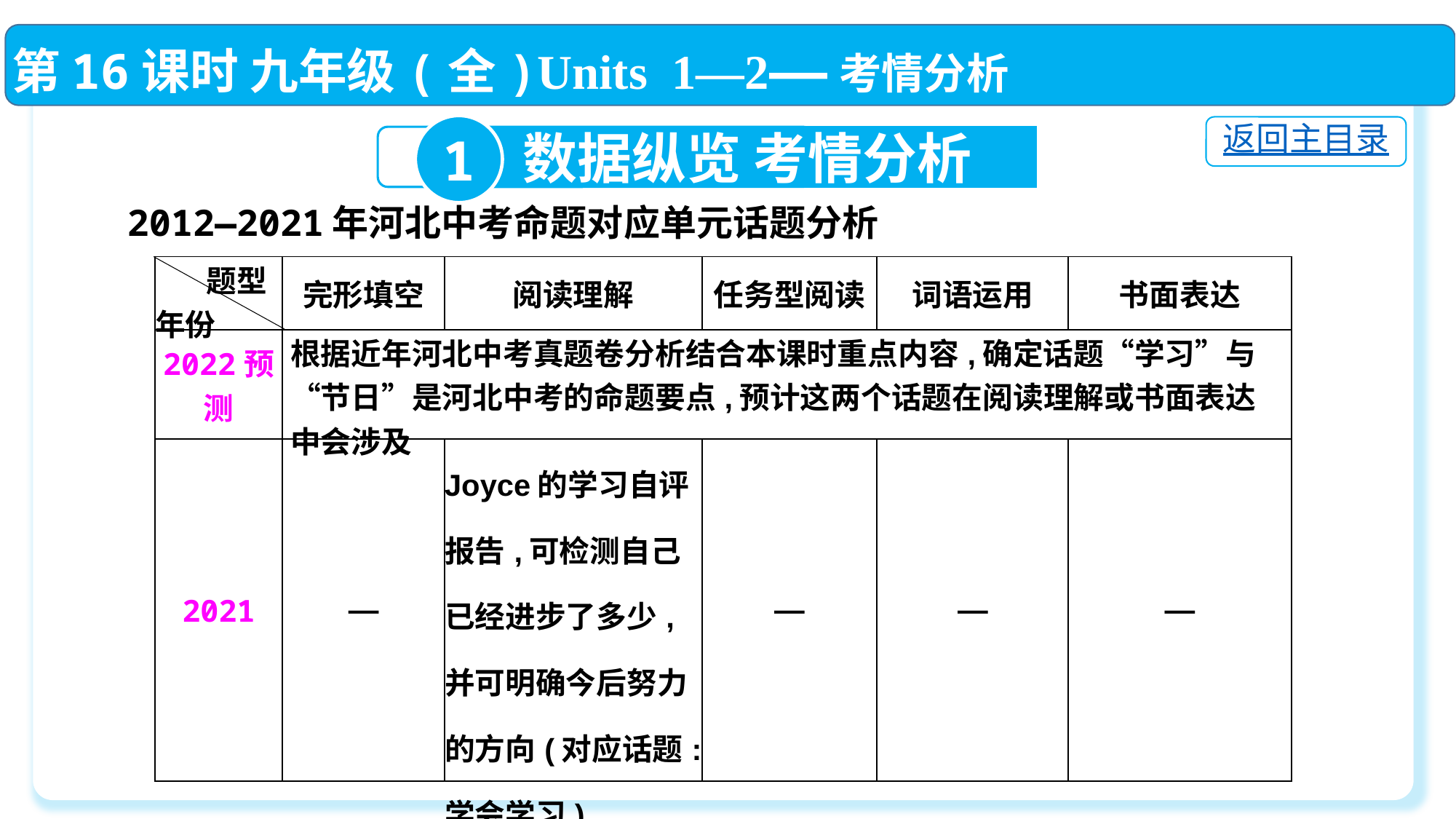

第16课时 九年级(全)Units  1—2——考情分析

1
返回主目录
数据纵览 考情分析

2012—2021年河北中考命题对应单元话题分析
| 题型 年份 | 完形填空 | 阅读理解 | 任务型阅读 | 词语运用 | 书面表达 |
| --- | --- | --- | --- | --- | --- |
| 2022预测 | 根据近年河北中考真题卷分析结合本课时重点内容,确定话题“学习”与“节日”是河北中考的命题要点,预计这两个话题在阅读理解或书面表达中会涉及 |  |  |  |  |
| 2021 | — | Joyce的学习自评报告,可检测自己已经进步了多少,并可明确今后努力的方向(对应话题:学会学习) | — | — | — |